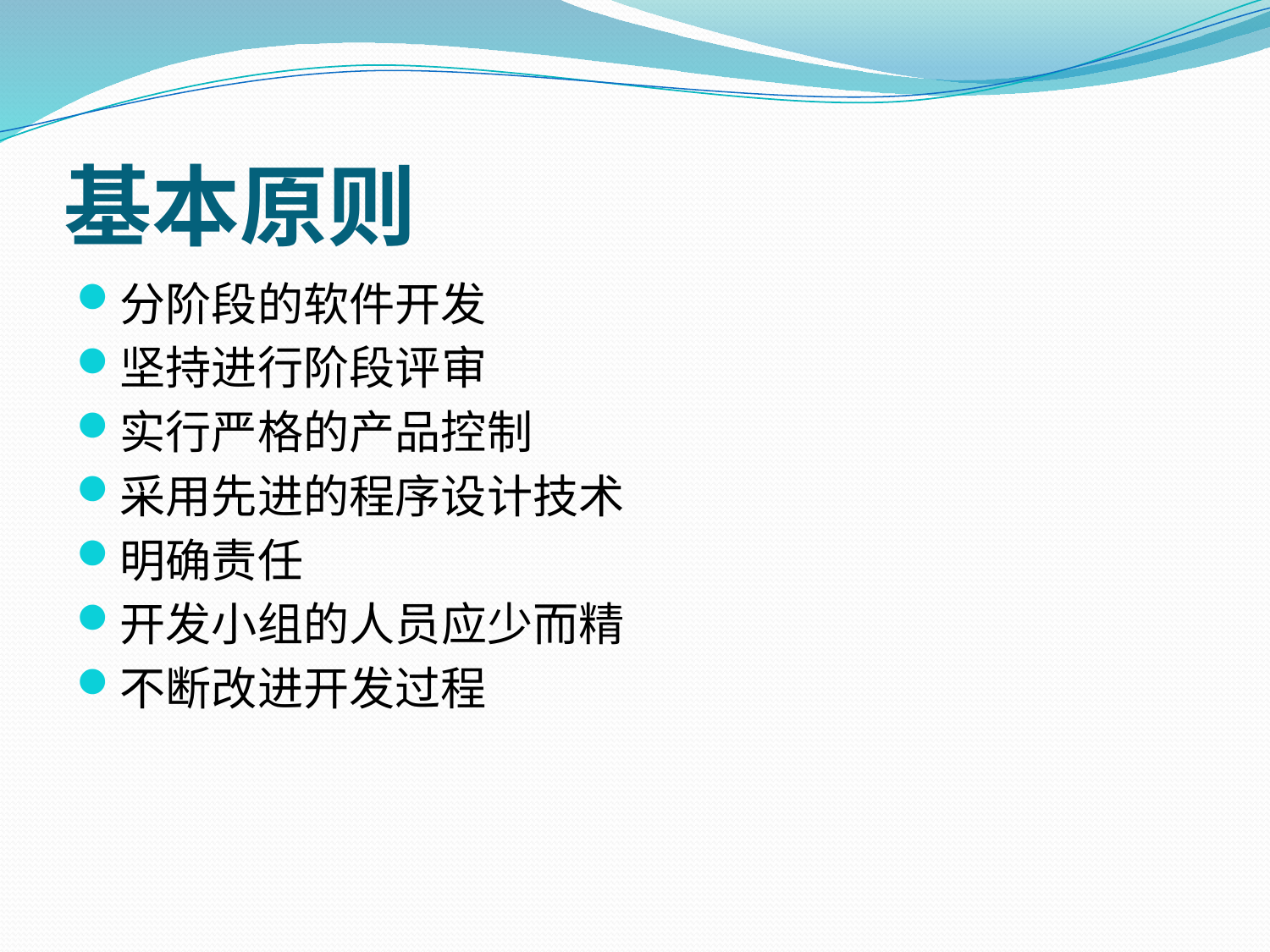

# 基本原则
分阶段的软件开发
坚持进行阶段评审
实行严格的产品控制
采用先进的程序设计技术
明确责任
开发小组的人员应少而精
不断改进开发过程